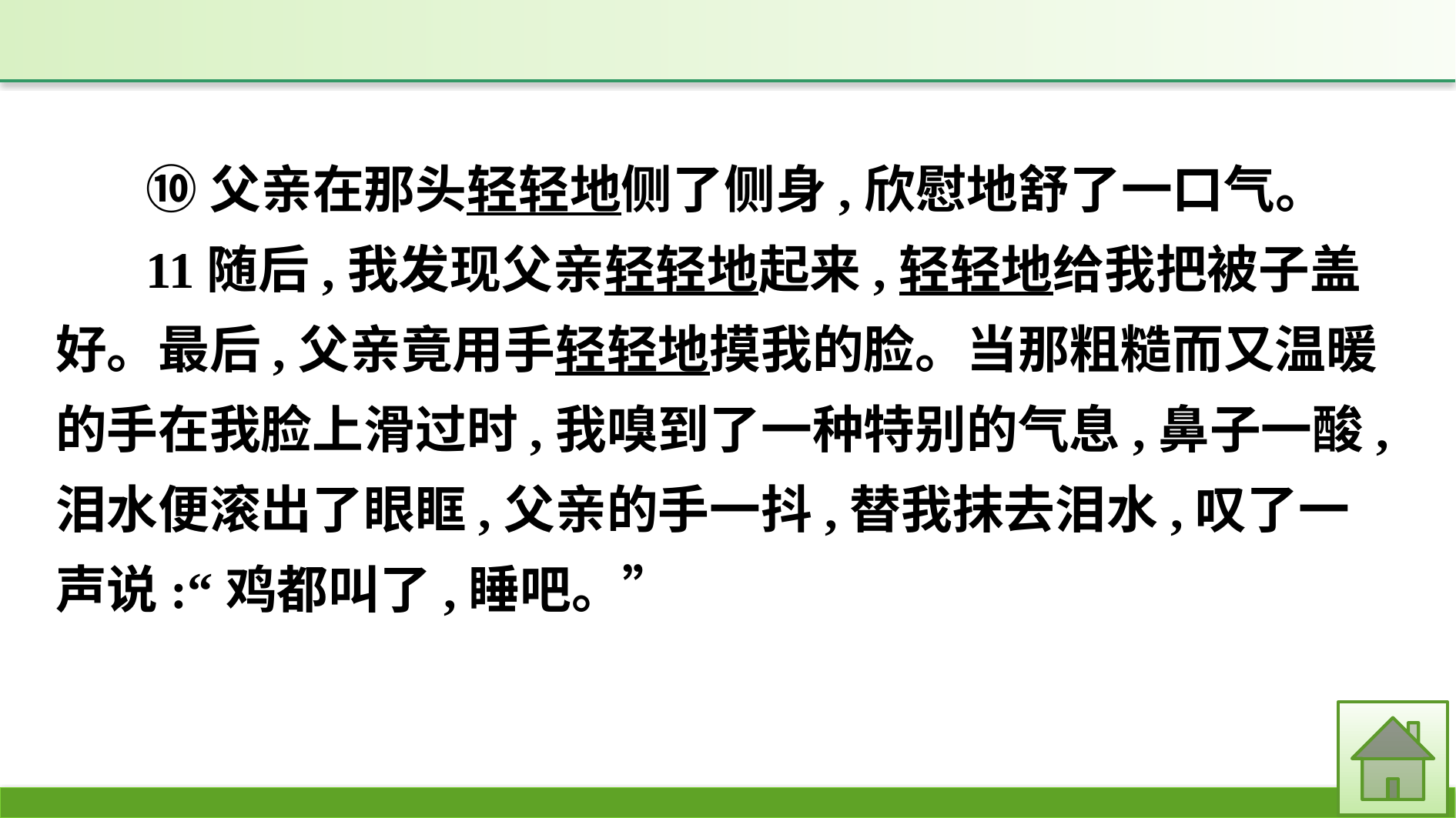

⑩父亲在那头轻轻地侧了侧身,欣慰地舒了一口气。
11随后,我发现父亲轻轻地起来,轻轻地给我把被子盖好。最后,父亲竟用手轻轻地摸我的脸。当那粗糙而又温暖的手在我脸上滑过时,我嗅到了一种特别的气息,鼻子一酸,泪水便滚出了眼眶,父亲的手一抖,替我抹去泪水,叹了一声说:“鸡都叫了,睡吧。”